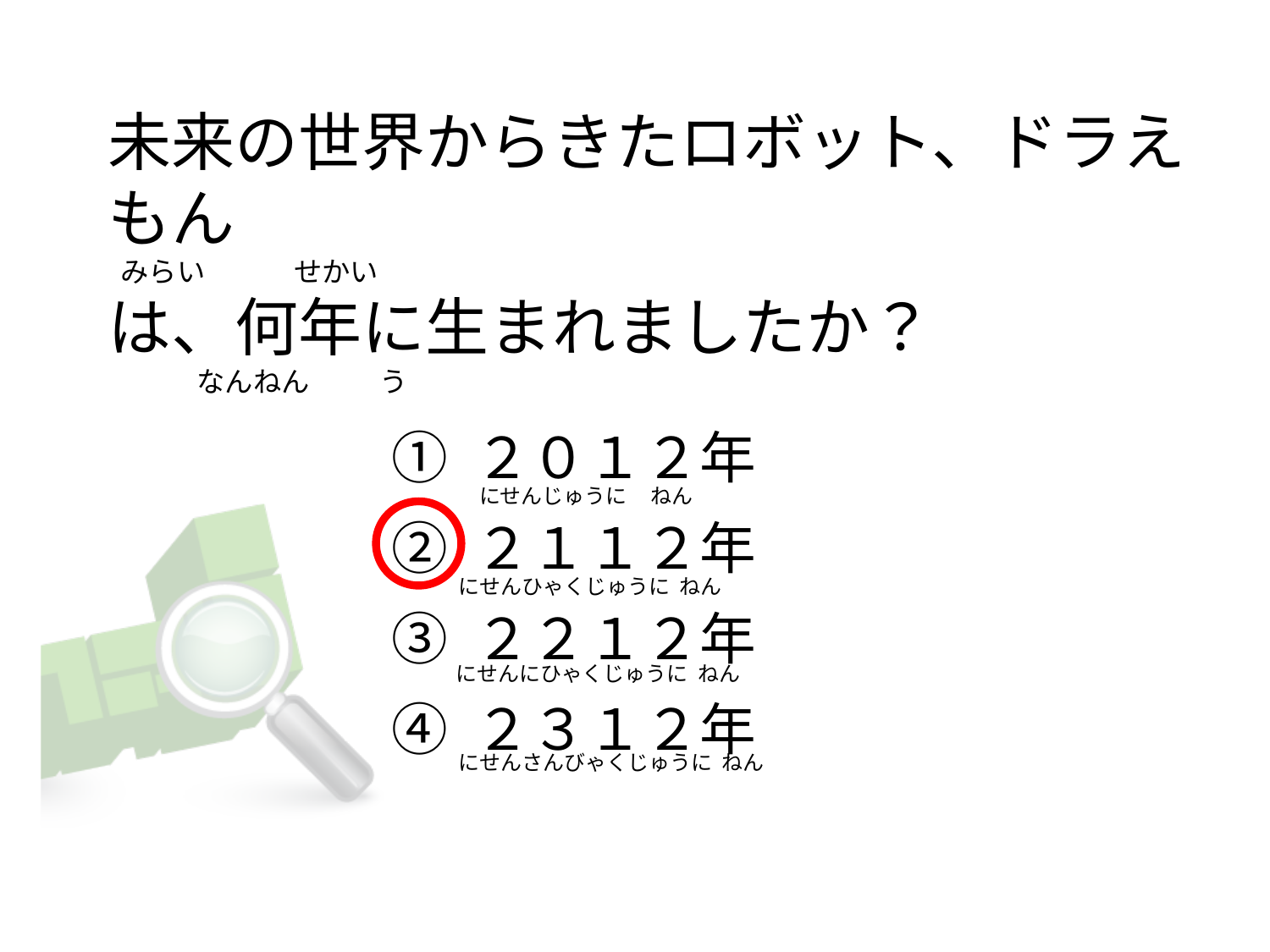

未来の世界からきたロボット、ドラえもん
 みらい              せかい
は、何年に生まれましたか？
             なんねん           う
① ２０１２年
② ２１１２年
③ ２２１２年
④ ２３１２年

にせんじゅうに     ねん

にせんひゃくじゅうに  ねん
にせんにひゃくじゅうに  ねん
にせんさんびゃくじゅうに  ねん